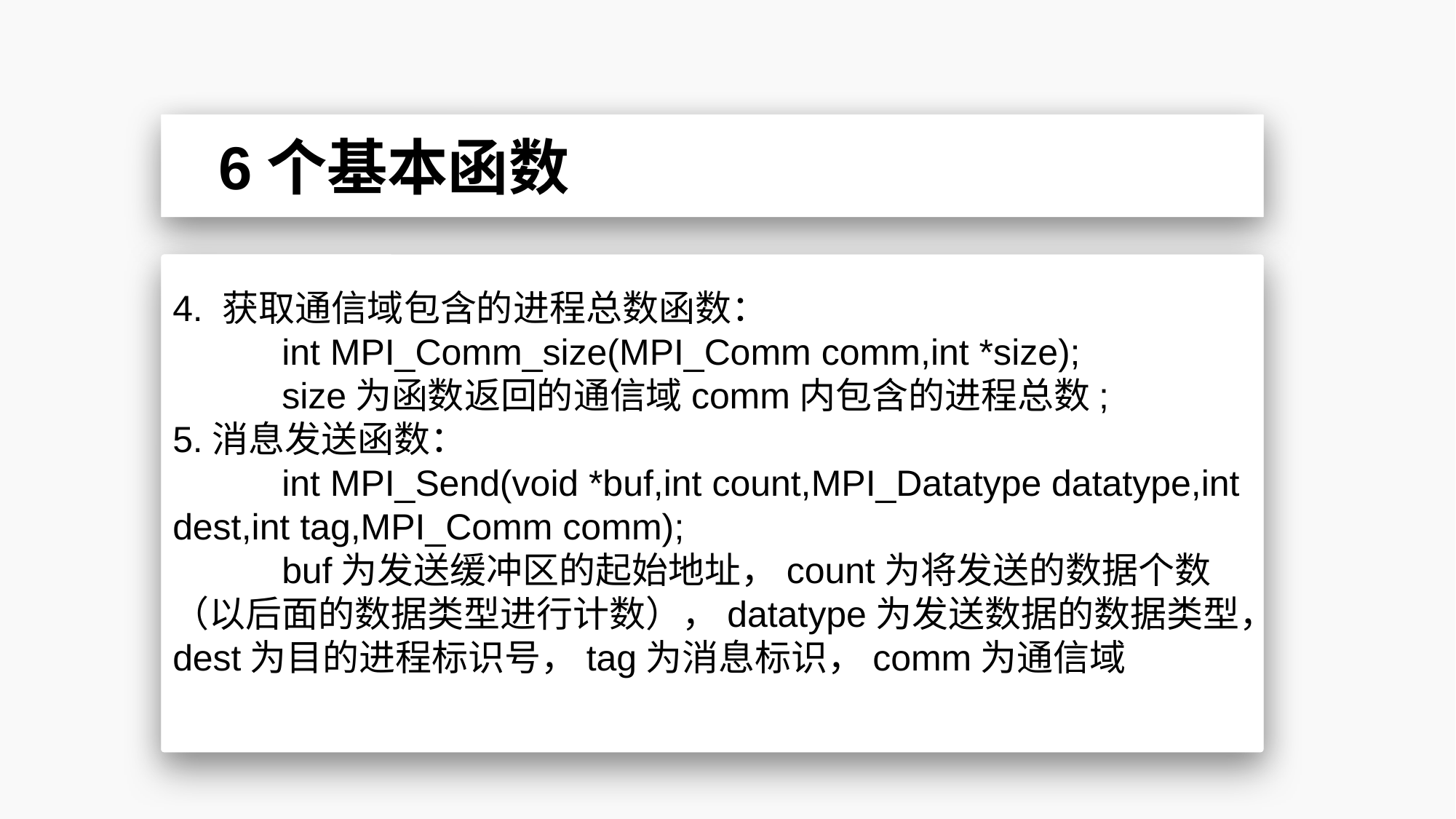

6个基本函数

4. 获取通信域包含的进程总数函数：
	int MPI_Comm_size(MPI_Comm comm,int *size);
	size为函数返回的通信域comm内包含的进程总数;
5.消息发送函数：
	int MPI_Send(void *buf,int count,MPI_Datatype datatype,int dest,int tag,MPI_Comm comm);
	buf为发送缓冲区的起始地址，count为将发送的数据个数（以后面的数据类型进行计数），datatype为发送数据的数据类型，dest为目的进程标识号，tag为消息标识，comm为通信域